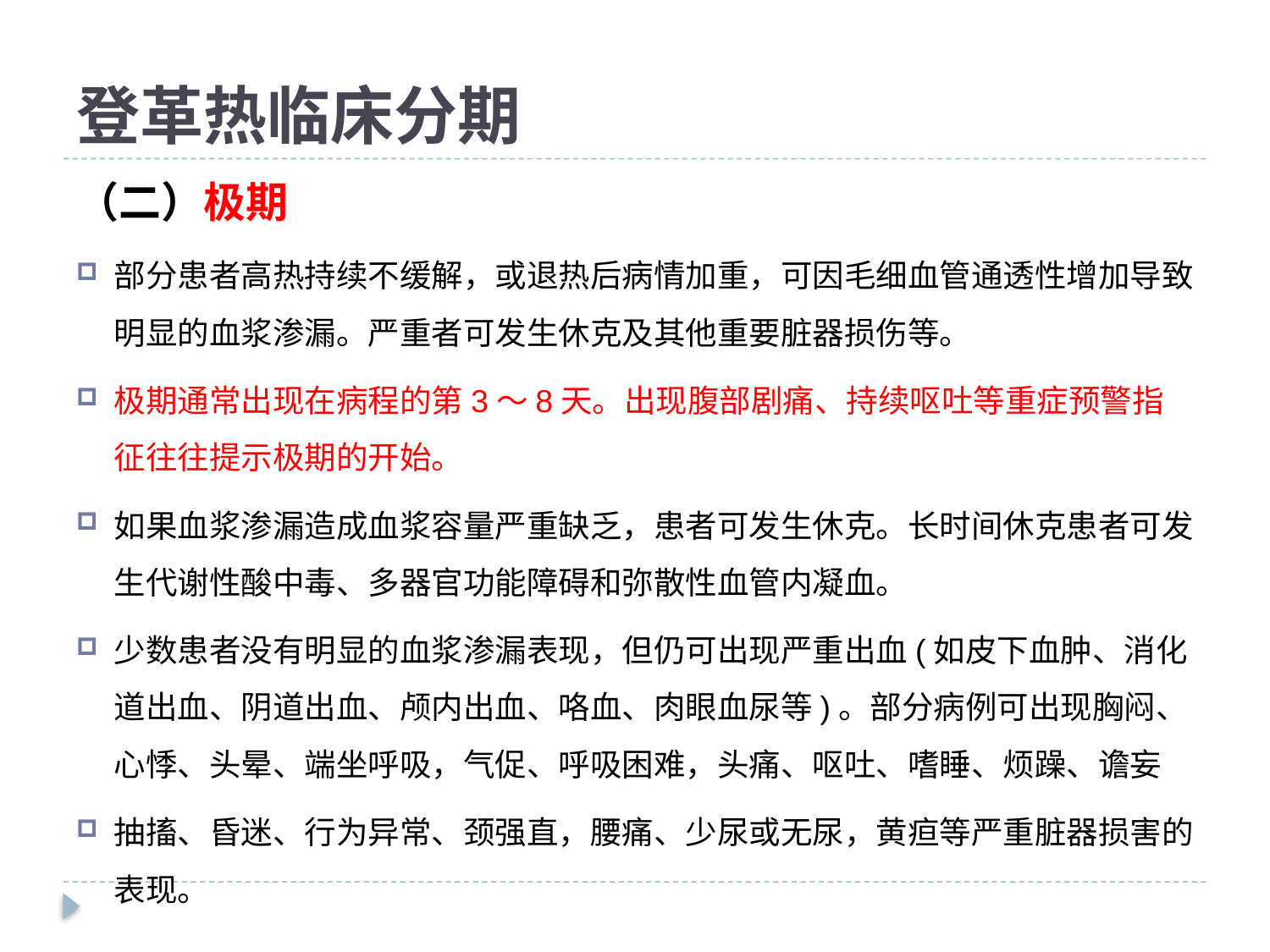

# 登革热临床分期
（二）极期
部分患者高热持续不缓解，或退热后病情加重，可因毛细血管通透性增加导致明显的血浆渗漏。严重者可发生休克及其他重要脏器损伤等。
极期通常出现在病程的第3～8天。出现腹部剧痛、持续呕吐等重症预警指征往往提示极期的开始。
如果血浆渗漏造成血浆容量严重缺乏，患者可发生休克。长时间休克患者可发生代谢性酸中毒、多器官功能障碍和弥散性血管内凝血。
少数患者没有明显的血浆渗漏表现，但仍可出现严重出血(如皮下血肿、消化道出血、阴道出血、颅内出血、咯血、肉眼血尿等)。部分病例可出现胸闷、心悸、头晕、端坐呼吸，气促、呼吸困难，头痛、呕吐、嗜睡、烦躁、谵妄
抽搐、昏迷、行为异常、颈强直，腰痛、少尿或无尿，黄疸等严重脏器损害的表现。